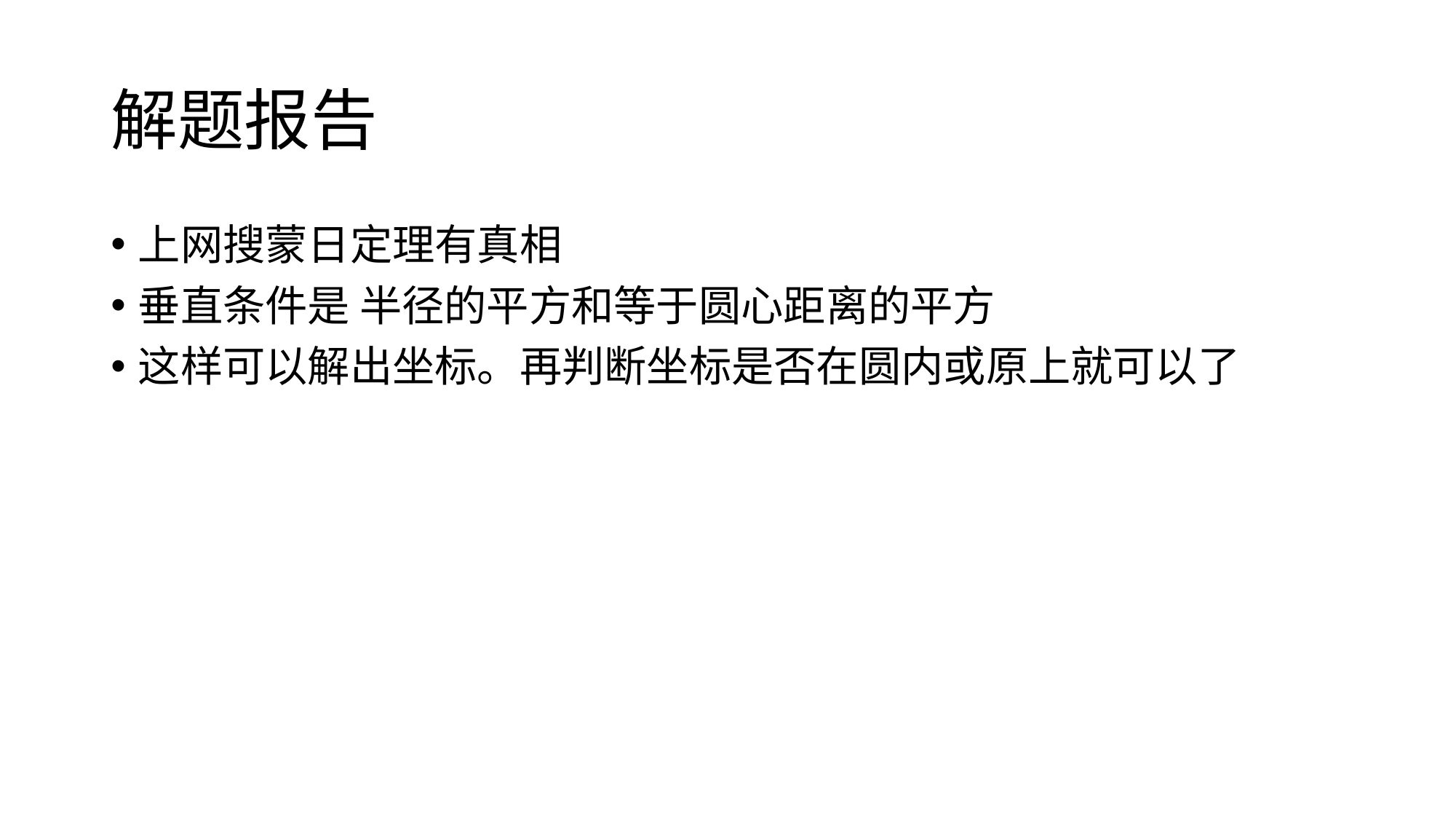

# 解题报告
上网搜蒙日定理有真相
垂直条件是 半径的平方和等于圆心距离的平方
这样可以解出坐标。再判断坐标是否在圆内或原上就可以了